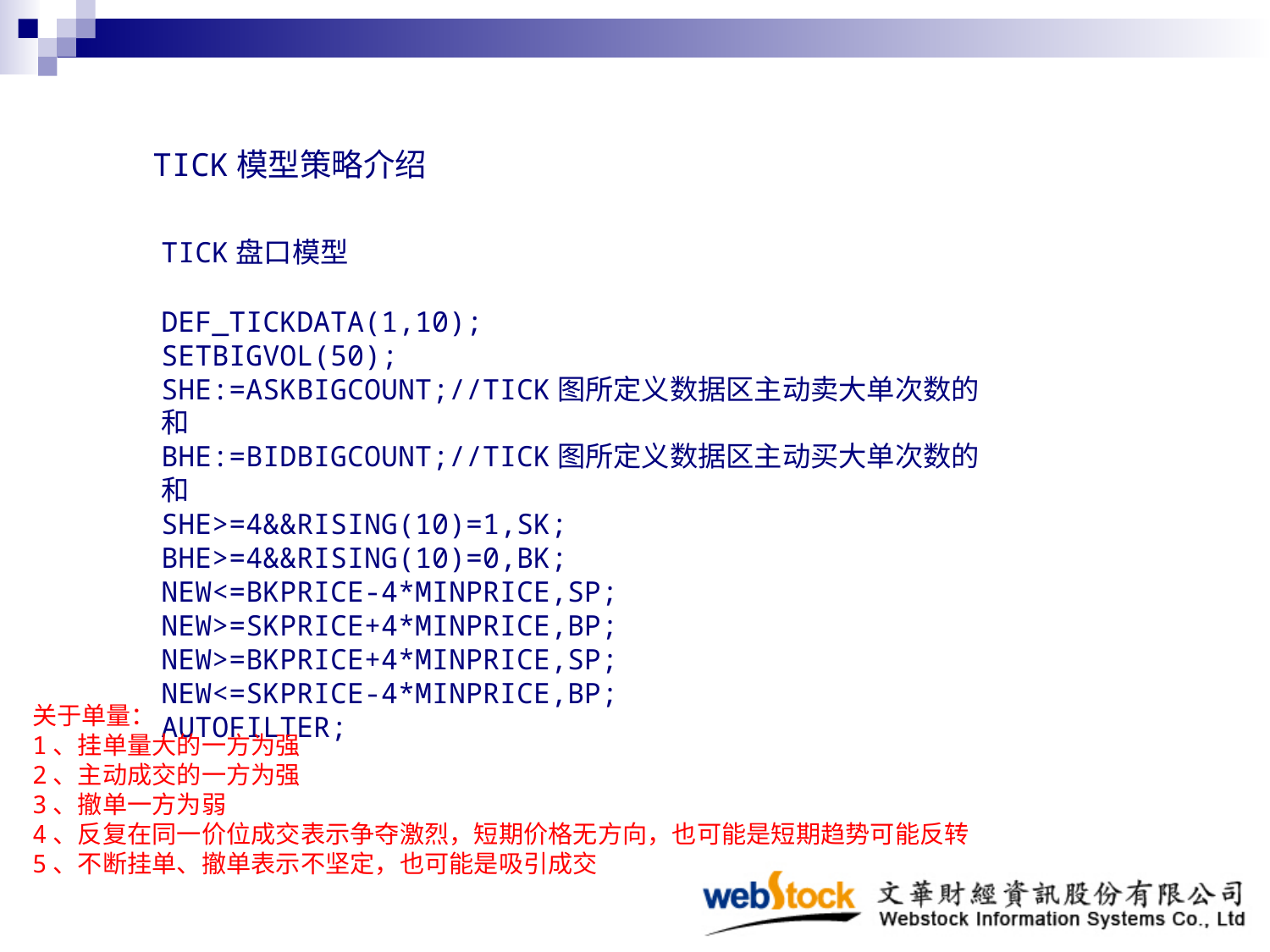

TICK模型策略介绍
TICK盘口模型
DEF_TICKDATA(1,10);
SETBIGVOL(50);
SHE:=ASKBIGCOUNT;//TICK图所定义数据区主动卖大单次数的和
BHE:=BIDBIGCOUNT;//TICK图所定义数据区主动买大单次数的和
SHE>=4&&RISING(10)=1,SK;
BHE>=4&&RISING(10)=0,BK;
NEW<=BKPRICE-4*MINPRICE,SP;
NEW>=SKPRICE+4*MINPRICE,BP;
NEW>=BKPRICE+4*MINPRICE,SP;
NEW<=SKPRICE-4*MINPRICE,BP;
AUTOFILTER;

关于单量：
1、挂单量大的一方为强
2、主动成交的一方为强
3、撤单一方为弱
4、反复在同一价位成交表示争夺激烈，短期价格无方向，也可能是短期趋势可能反转
5、不断挂单、撤单表示不坚定，也可能是吸引成交